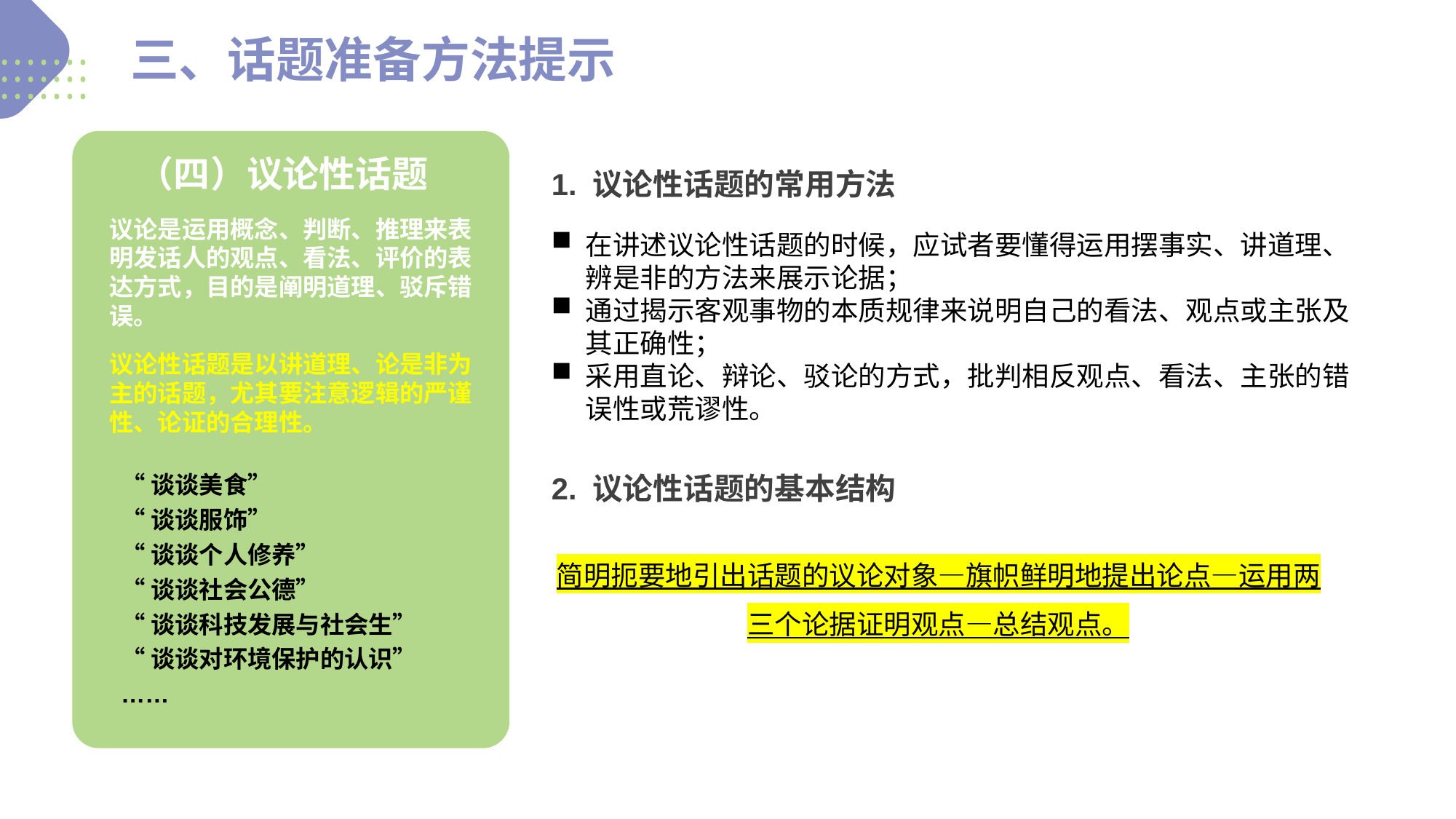

三、话题准备方法提示

（四）议论性话题
1. 议论性话题的常用方法
议论是运用概念、判断、推理来表明发话人的观点、看法、评价的表达方式，目的是阐明道理、驳斥错误。
在讲述议论性话题的时候，应试者要懂得运用摆事实、讲道理、辨是非的方法来展示论据；
通过揭示客观事物的本质规律来说明自己的看法、观点或主张及其正确性；
采用直论、辩论、驳论的方式，批判相反观点、看法、主张的错误性或荒谬性。
议论性话题是以讲道理、论是非为主的话题，尤其要注意逻辑的严谨性、论证的合理性。
“谈谈美食”
“谈谈服饰”
“谈谈个人修养”
“谈谈社会公德”
“谈谈科技发展与社会生”
“谈谈对环境保护的认识”
……
2. 议论性话题的基本结构
简明扼要地引出话题的议论对象—旗帜鲜明地提出论点—运用两三个论据证明观点—总结观点。